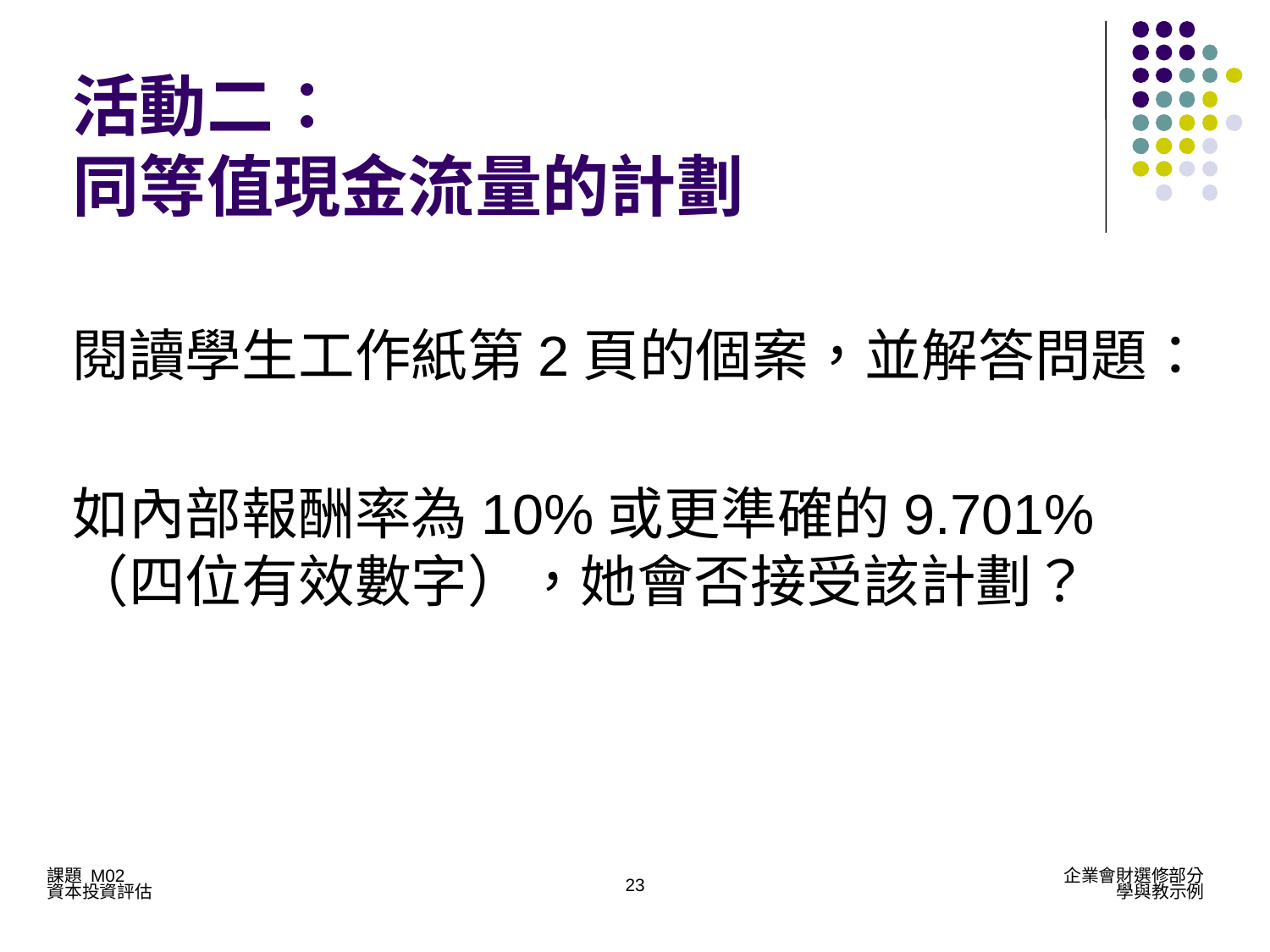

活動二：
同等值現金流量的計劃
閱讀學生工作紙第2頁的個案，並解答問題：

如內部報酬率為10%或更準確的9.701%（四位有效數字），她會否接受該計劃？
23